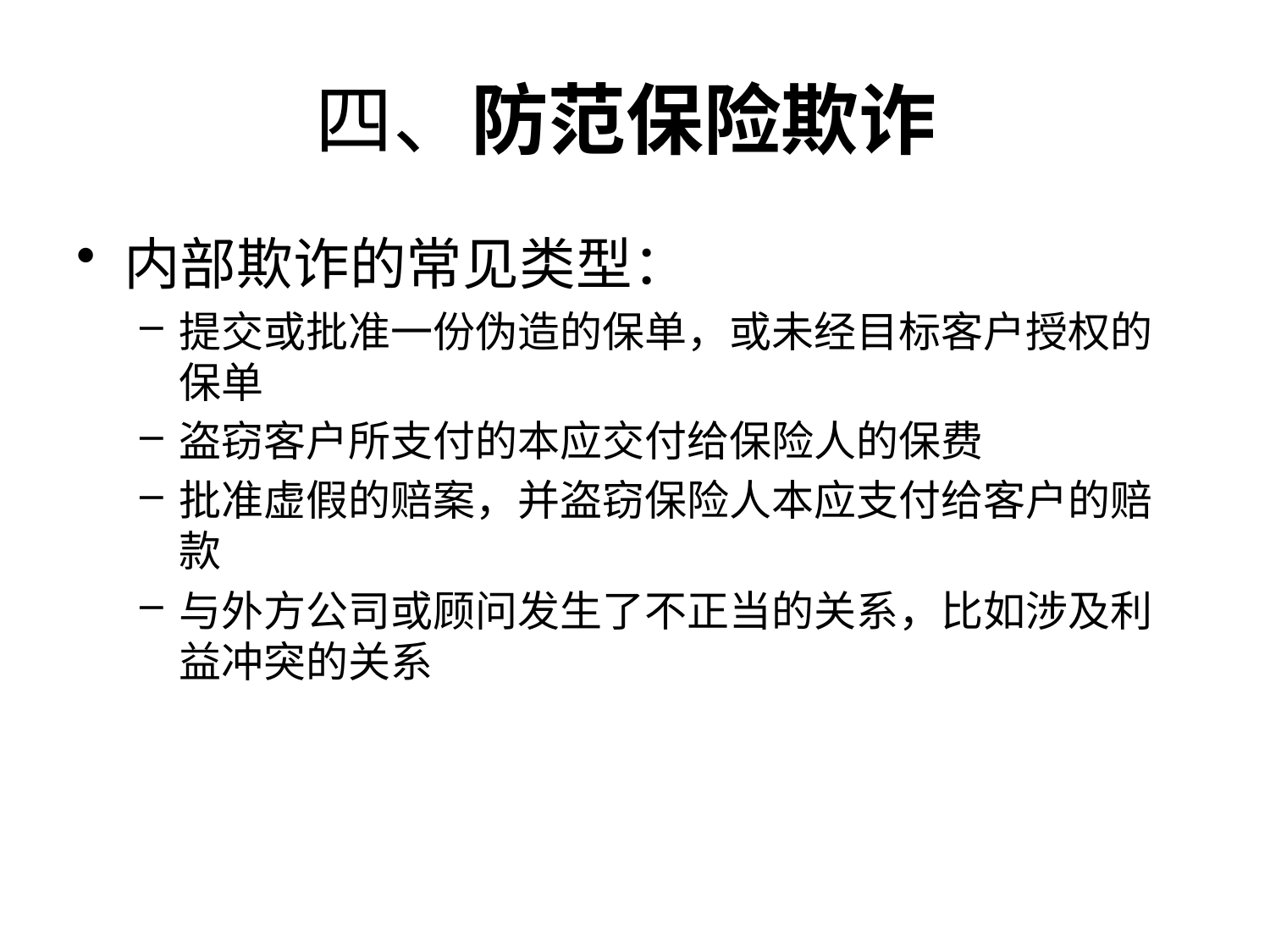

# 四、防范保险欺诈
内部欺诈的常见类型：
提交或批准一份伪造的保单，或未经目标客户授权的保单
盗窃客户所支付的本应交付给保险人的保费
批准虚假的赔案，并盗窃保险人本应支付给客户的赔款
与外方公司或顾问发生了不正当的关系，比如涉及利益冲突的关系